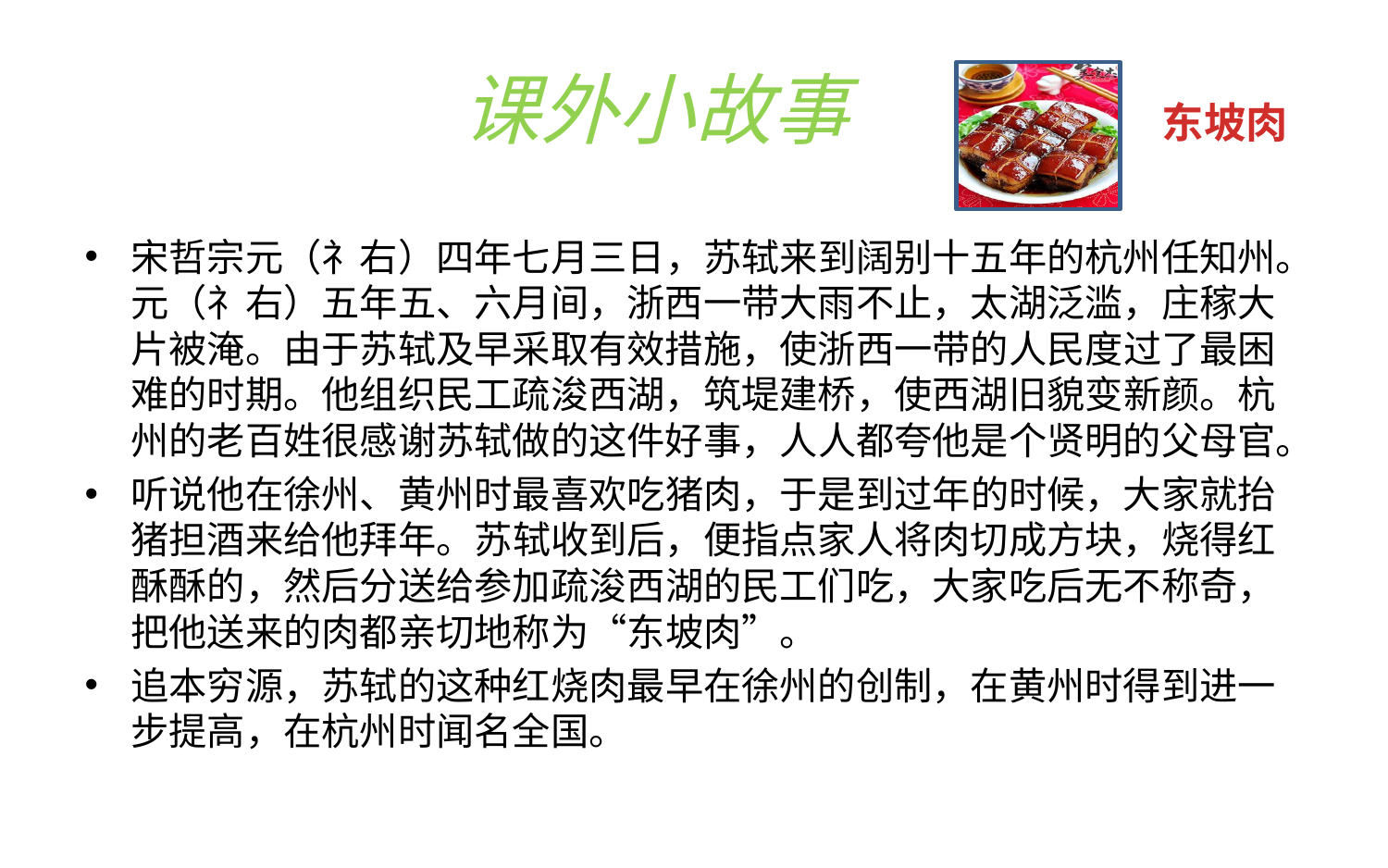

# 课外小故事                  东坡肉

宋哲宗元（礻右）四年七月三日，苏轼来到阔别十五年的杭州任知州。元（礻右）五年五、六月间，浙西一带大雨不止，太湖泛滥，庄稼大片被淹。由于苏轼及早采取有效措施，使浙西一带的人民度过了最困难的时期。他组织民工疏浚西湖，筑堤建桥，使西湖旧貌变新颜。杭州的老百姓很感谢苏轼做的这件好事，人人都夸他是个贤明的父母官。
听说他在徐州、黄州时最喜欢吃猪肉，于是到过年的时候，大家就抬猪担酒来给他拜年。苏轼收到后，便指点家人将肉切成方块，烧得红酥酥的，然后分送给参加疏浚西湖的民工们吃，大家吃后无不称奇，把他送来的肉都亲切地称为“东坡肉”。
追本穷源，苏轼的这种红烧肉最早在徐州的创制，在黄州时得到进一步提高，在杭州时闻名全国。